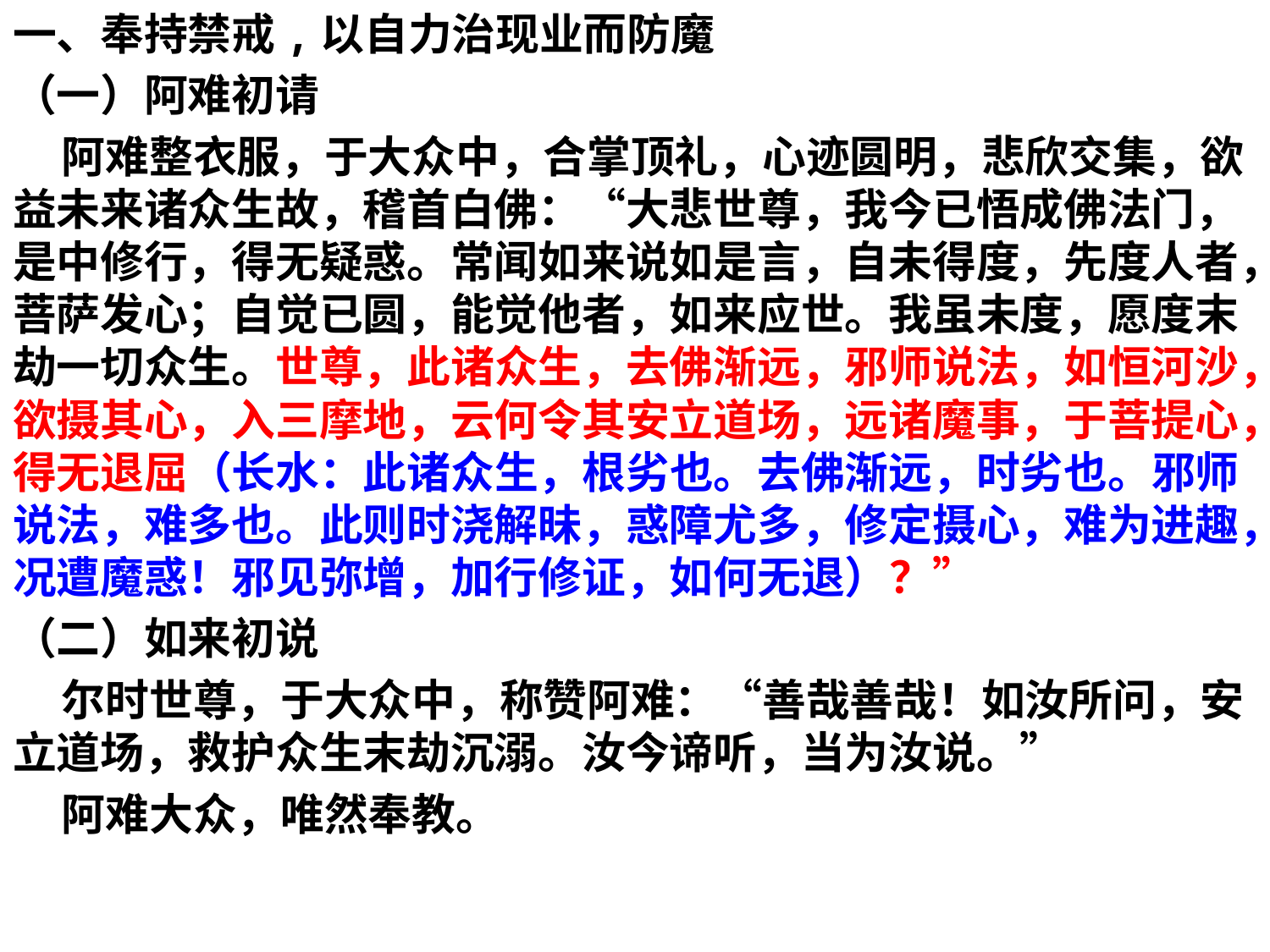

一、奉持禁戒,以自力治现业而防魔
（一）阿难初请
    阿难整衣服，于大众中，合掌顶礼，心迹圆明，悲欣交集，欲益未来诸众生故，稽首白佛：“大悲世尊，我今已悟成佛法门，是中修行，得无疑惑。常闻如来说如是言，自未得度，先度人者，菩萨发心；自觉已圆，能觉他者，如来应世。我虽未度，愿度末劫一切众生。世尊，此诸众生，去佛渐远，邪师说法，如恒河沙，欲摄其心，入三摩地，云何令其安立道场，远诸魔事，于菩提心，得无退屈（长水：此诸众生，根劣也。去佛渐远，时劣也。邪师说法，难多也。此则时浇解昧，惑障尤多，修定摄心，难为进趣，况遭魔惑！邪见弥增，加行修证，如何无退）？”
（二）如来初说
    尔时世尊，于大众中，称赞阿难：“善哉善哉！如汝所问，安立道场，救护众生末劫沉溺。汝今谛听，当为汝说。”
    阿难大众，唯然奉教。